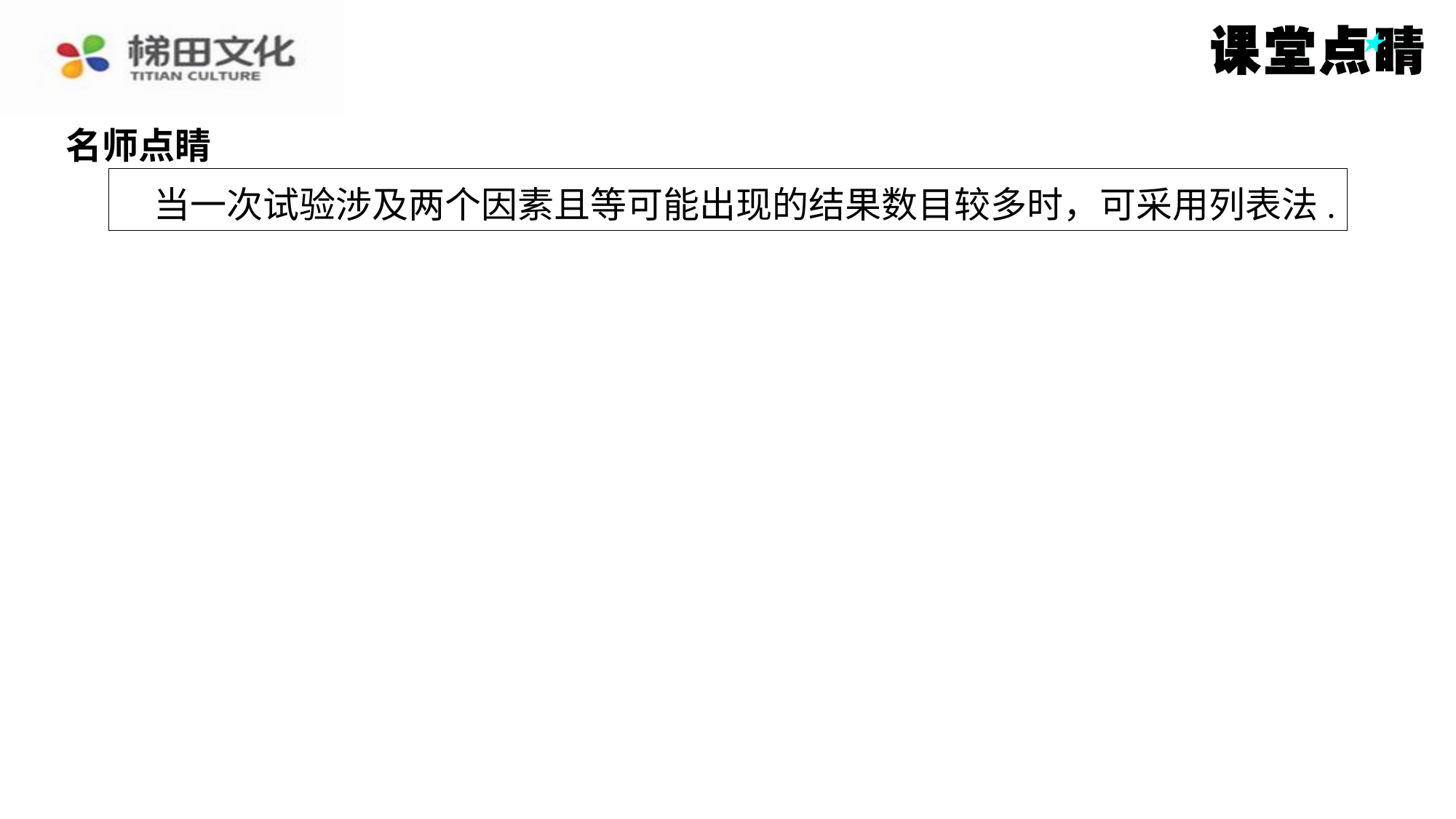

名师点睛
　当一次试验涉及两个因素且等可能出现的结果数目较多时，可采用列表法.